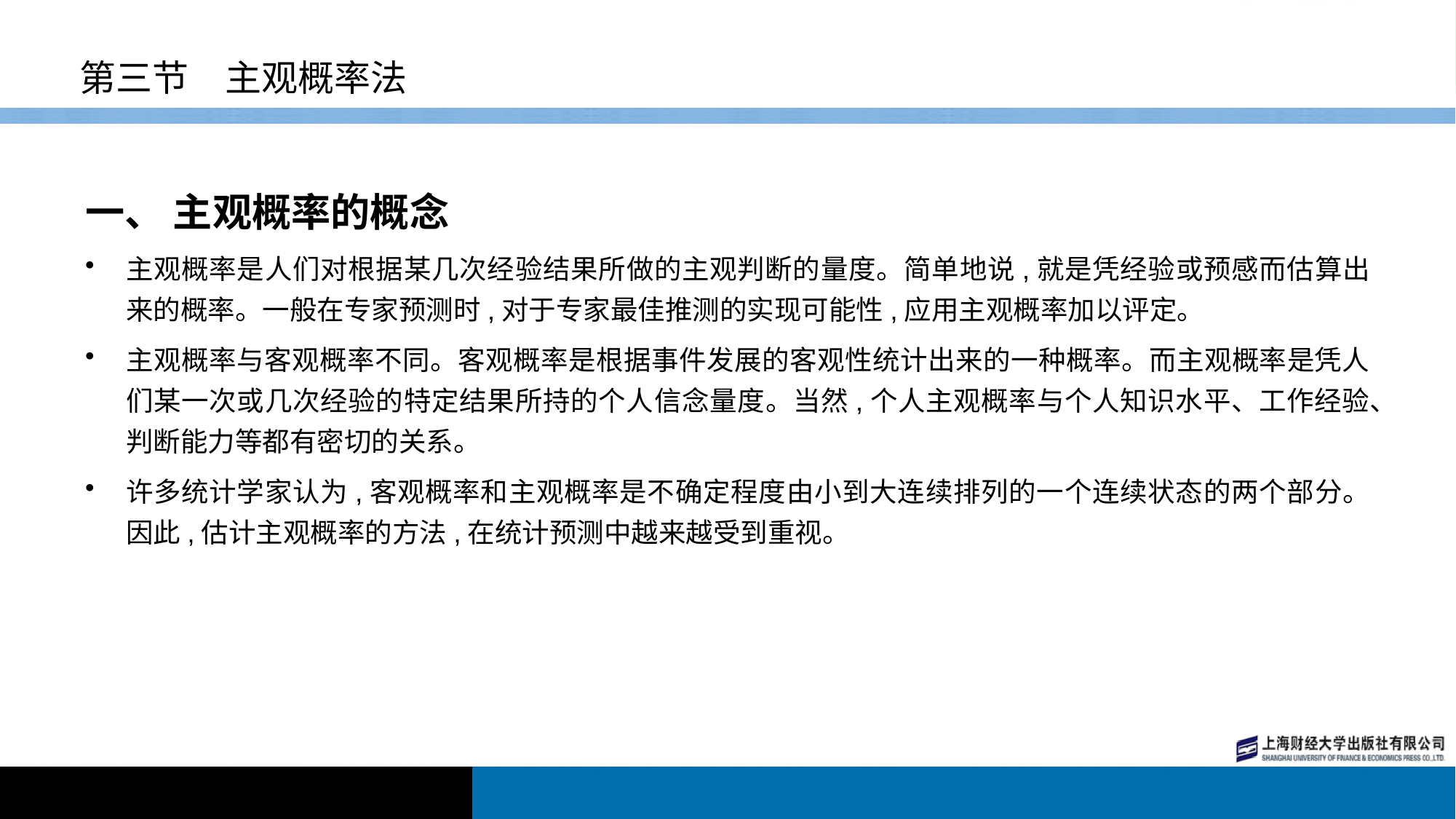

# 第三节　主观概率法
一、 主观概率的概念
主观概率是人们对根据某几次经验结果所做的主观判断的量度。简单地说,就是凭经验或预感而估算出来的概率。一般在专家预测时,对于专家最佳推测的实现可能性,应用主观概率加以评定。
主观概率与客观概率不同。客观概率是根据事件发展的客观性统计出来的一种概率。而主观概率是凭人们某一次或几次经验的特定结果所持的个人信念量度。当然,个人主观概率与个人知识水平、工作经验、判断能力等都有密切的关系。
许多统计学家认为,客观概率和主观概率是不确定程度由小到大连续排列的一个连续状态的两个部分。因此,估计主观概率的方法,在统计预测中越来越受到重视。
10